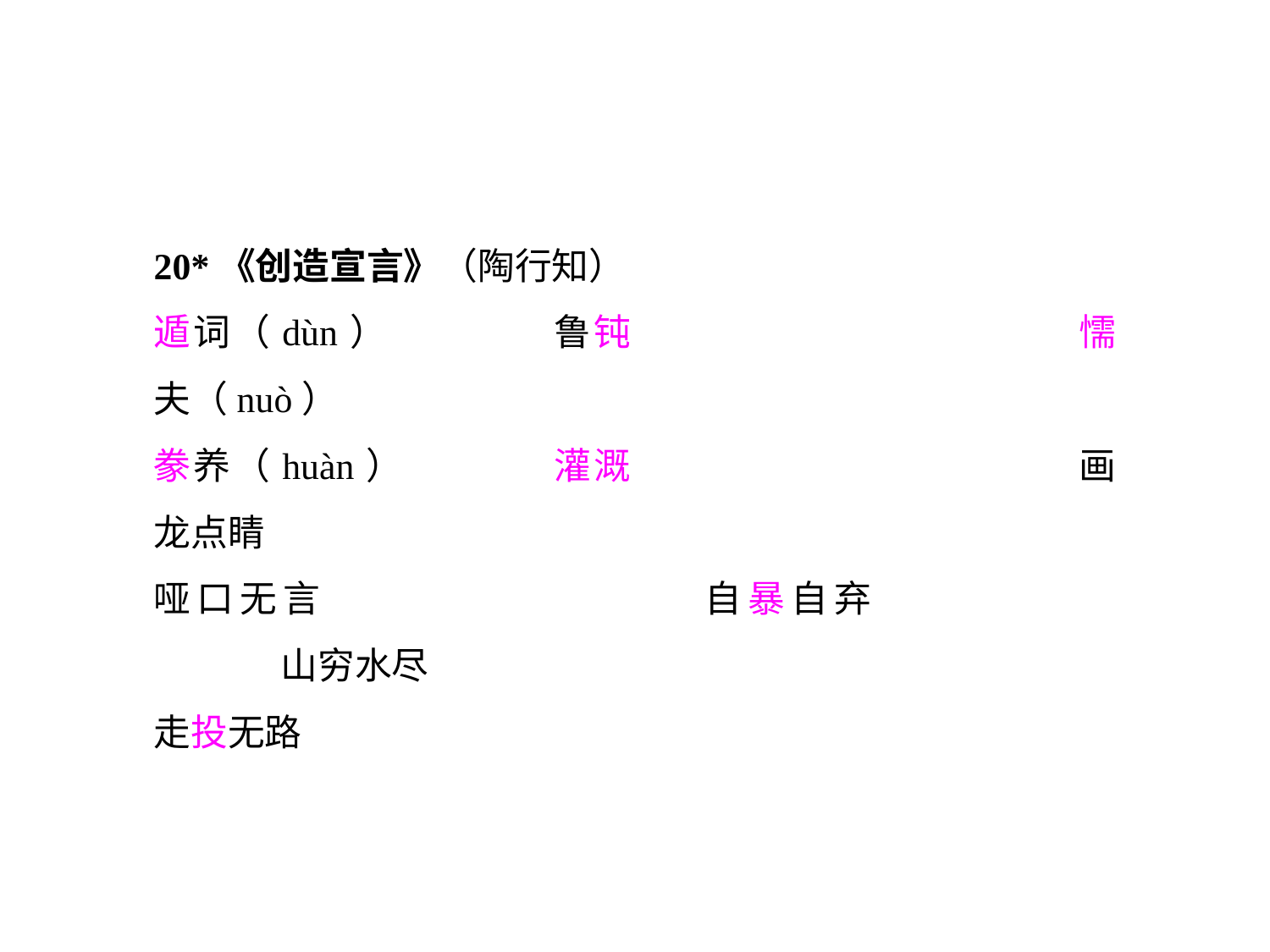

20*《创造宣言》（陶行知）
遁词（dùn）		鲁钝				懦夫（nuò）
豢养（huàn）		灌溉				画龙点睛
哑口无言			自暴自弃			山穷水尽
走投无路